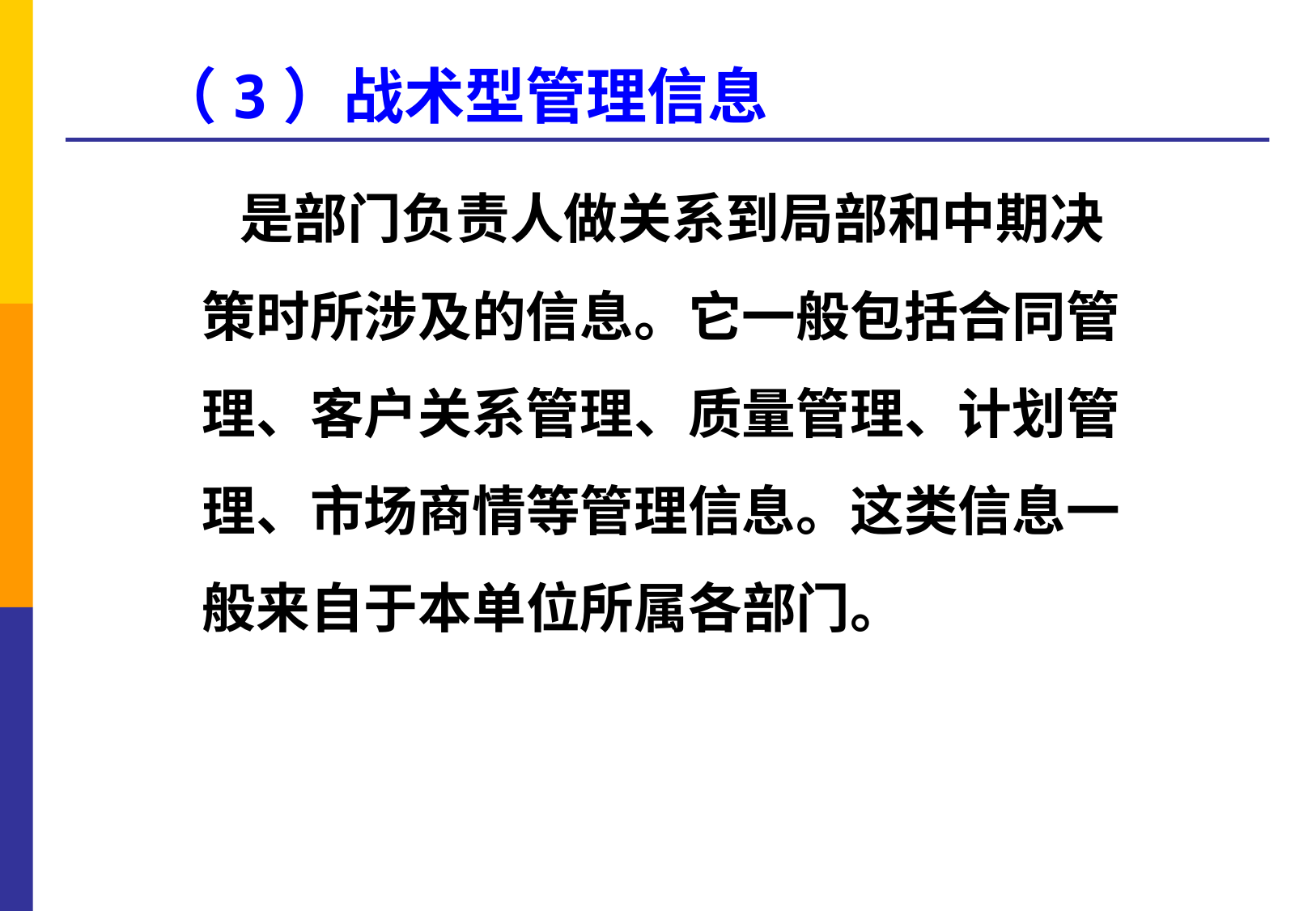

（3）战术型管理信息
     是部门负责人做关系到局部和中期决策时所涉及的信息。它一般包括合同管理、客户关系管理、质量管理、计划管理、市场商情等管理信息。这类信息一般来自于本单位所属各部门。